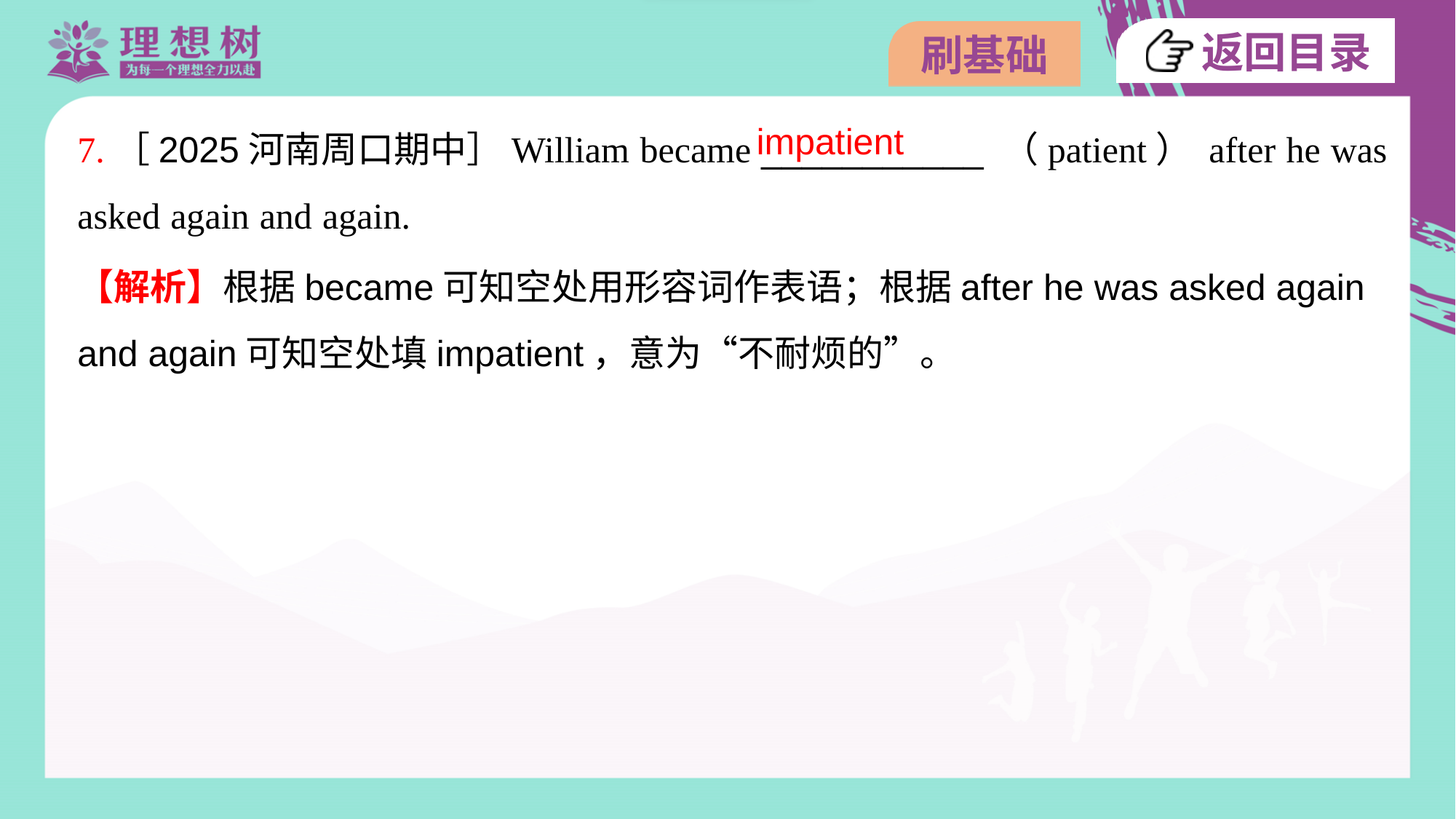

impatient
7.［2025河南周口期中］William became ___________ （patient） after he was
asked again and again.
【解析】根据became可知空处用形容词作表语；根据after he was asked again
and again可知空处填impatient，意为“不耐烦的”。